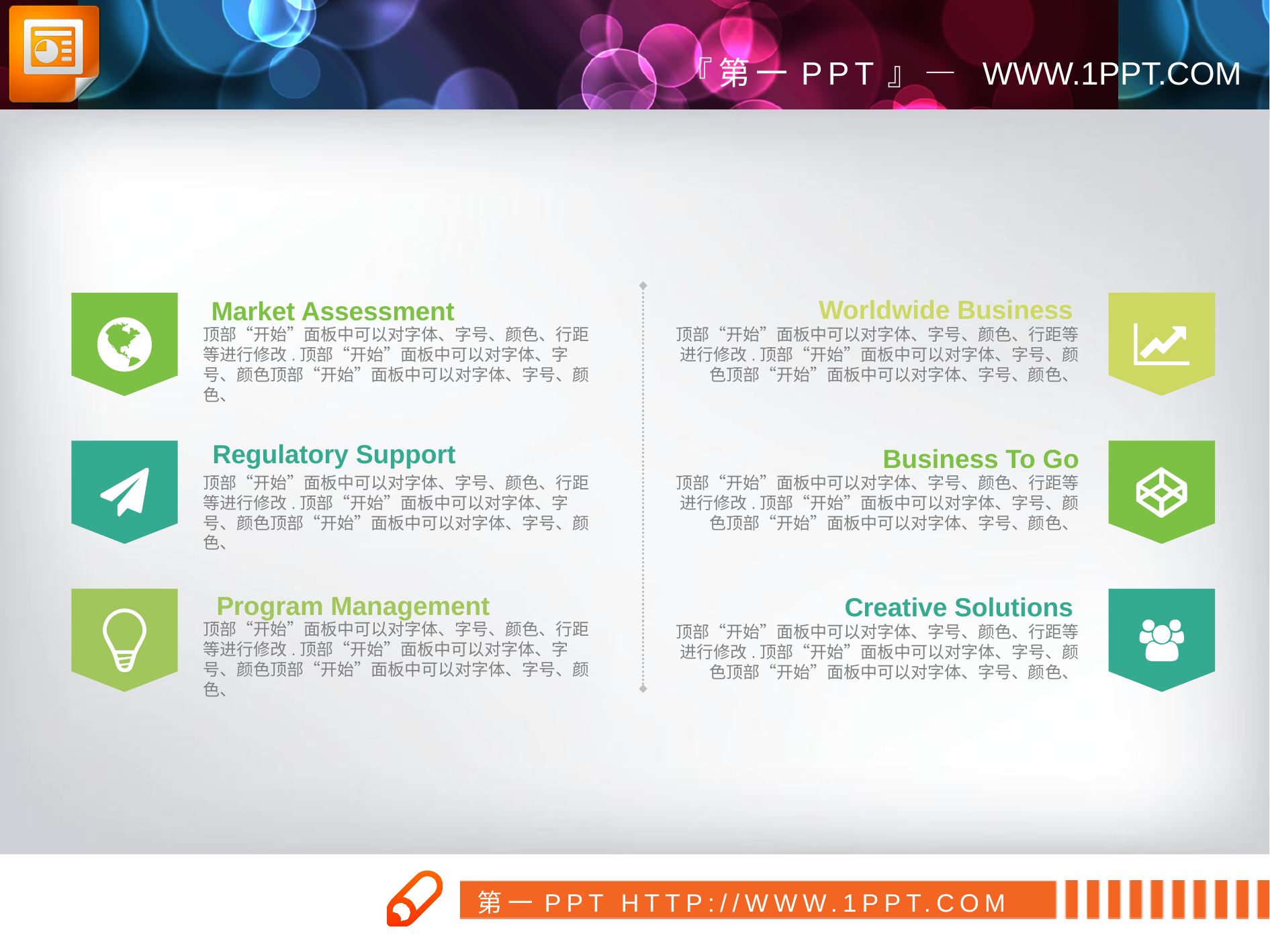

Worldwide Business
顶部“开始”面板中可以对字体、字号、颜色、行距等进行修改.顶部“开始”面板中可以对字体、字号、颜色顶部“开始”面板中可以对字体、字号、颜色、

Market Assessment
顶部“开始”面板中可以对字体、字号、颜色、行距等进行修改.顶部“开始”面板中可以对字体、字号、颜色顶部“开始”面板中可以对字体、字号、颜色、

Regulatory Support
顶部“开始”面板中可以对字体、字号、颜色、行距等进行修改.顶部“开始”面板中可以对字体、字号、颜色顶部“开始”面板中可以对字体、字号、颜色、

Business To Go
顶部“开始”面板中可以对字体、字号、颜色、行距等进行修改.顶部“开始”面板中可以对字体、字号、颜色顶部“开始”面板中可以对字体、字号、颜色、

Program Management
顶部“开始”面板中可以对字体、字号、颜色、行距等进行修改.顶部“开始”面板中可以对字体、字号、颜色顶部“开始”面板中可以对字体、字号、颜色、
Creative Solutions
顶部“开始”面板中可以对字体、字号、颜色、行距等进行修改.顶部“开始”面板中可以对字体、字号、颜色顶部“开始”面板中可以对字体、字号、颜色、